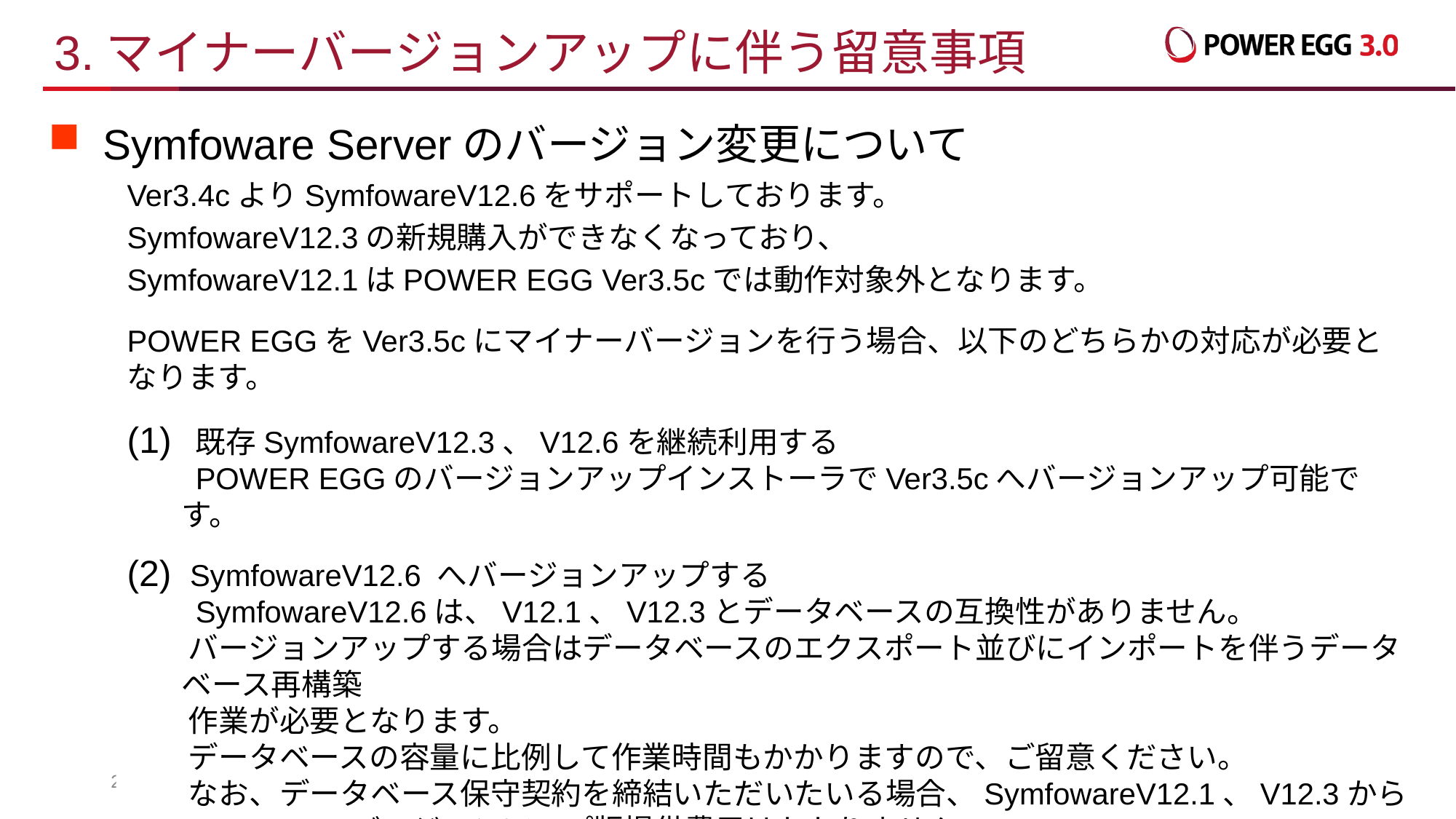

# 3.マイナーバージョンアップに伴う留意事項
Symfoware Serverのバージョン変更について
Ver3.4cよりSymfowareV12.6をサポートしております。
SymfowareV12.3の新規購入ができなくなっており、
SymfowareV12.1はPOWER EGG Ver3.5cでは動作対象外となります。
POWER EGGをVer3.5cにマイナーバージョンを行う場合、以下のどちらかの対応が必要となります。

 既存SymfowareV12.3、V12.6を継続利用する
 POWER EGGのバージョンアップインストーラでVer3.5cへバージョンアップ可能です。
 SymfowareV12.6 へバージョンアップする
 SymfowareV12.6は、V12.1、V12.3とデータベースの互換性がありません。
 バージョンアップする場合はデータベースのエクスポート並びにインポートを伴うデータベース再構築
 作業が必要となります。
 データベースの容量に比例して作業時間もかかりますので、ご留意ください。
 なお、データベース保守契約を締結いただいたいる場合、SymfowareV12.1、V12.3から
 V12.6 へのバージョンアップ版提供費用はかかりません。
 ※SymfowareV12.1をご利用の場合はV12.6へバージョンアップが必要となります
29
All Rights Reserved Copyright© D-CIRCLE,INC.